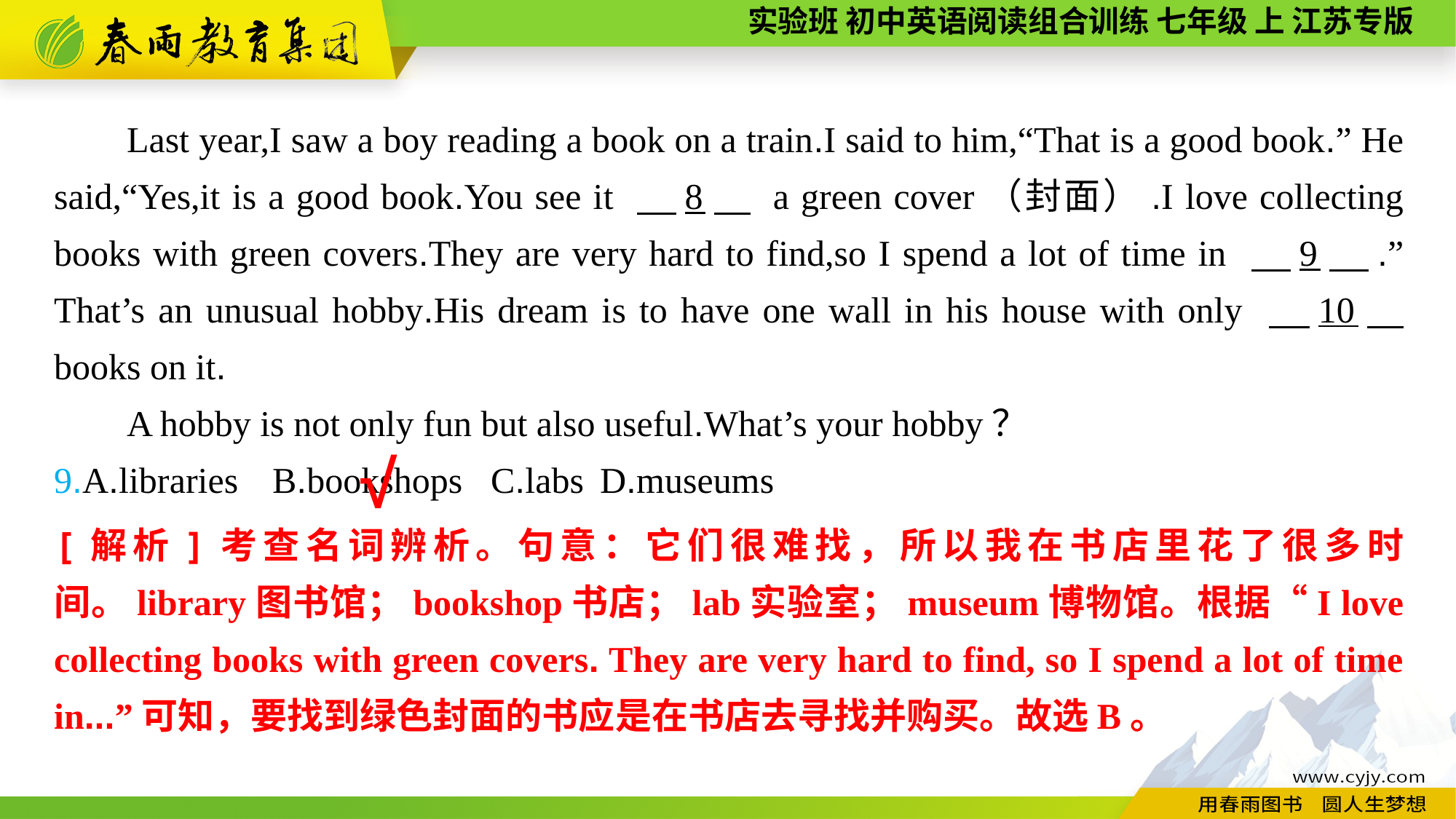

Last year,I saw a boy reading a book on a train.I said to him,“That is a good book.” He said,“Yes,it is a good book.You see it 　8　 a green cover（封面）.I love collecting books with green covers.They are very hard to find,so I spend a lot of time in 　9　.” That’s an unusual hobby.His dream is to have one wall in his house with only 　10　 books on it.
A hobby is not only fun but also useful.What’s your hobby？
9.A.libraries	B.bookshops	C.labs	D.museums
√
[解析]考查名词辨析。句意：它们很难找，所以我在书店里花了很多时间。library图书馆；bookshop书店；lab实验室；museum博物馆。根据“I love collecting books with green covers. They are very hard to find, so I spend a lot of time in...”可知，要找到绿色封面的书应是在书店去寻找并购买。故选B。